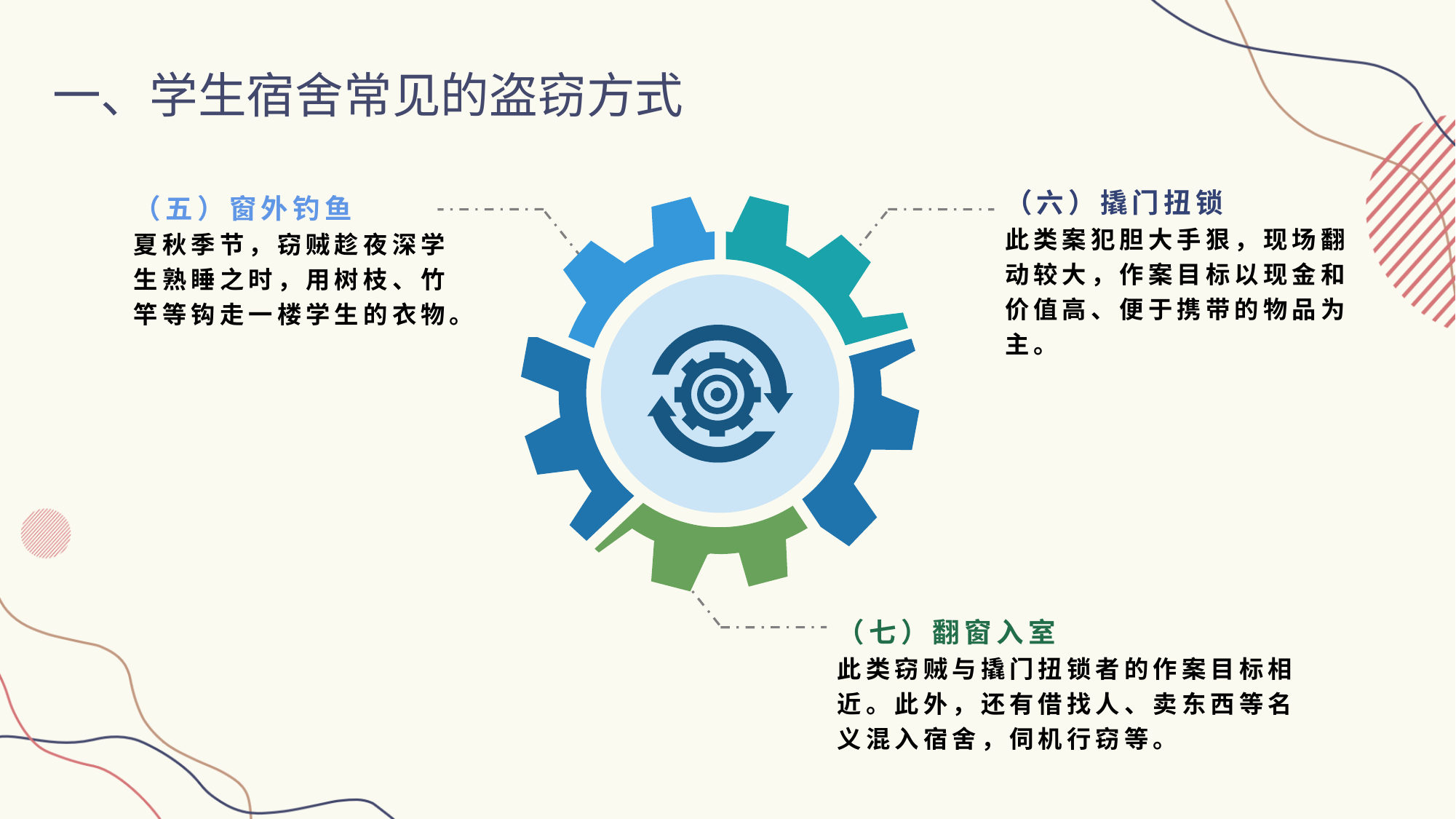

一、学生宿舍常见的盗窃方式
（六）撬门扭锁
此类案犯胆大手狠，现场翻动较大，作案目标以现金和价值高、便于携带的物品为主。
（五）窗外钓鱼
夏秋季节，窃贼趁夜深学生熟睡之时，用树枝、竹竿等钩走一楼学生的衣物。

（七）翻窗入室
此类窃贼与撬门扭锁者的作案目标相近。此外，还有借找人、卖东西等名义混入宿舍，伺机行窃等。